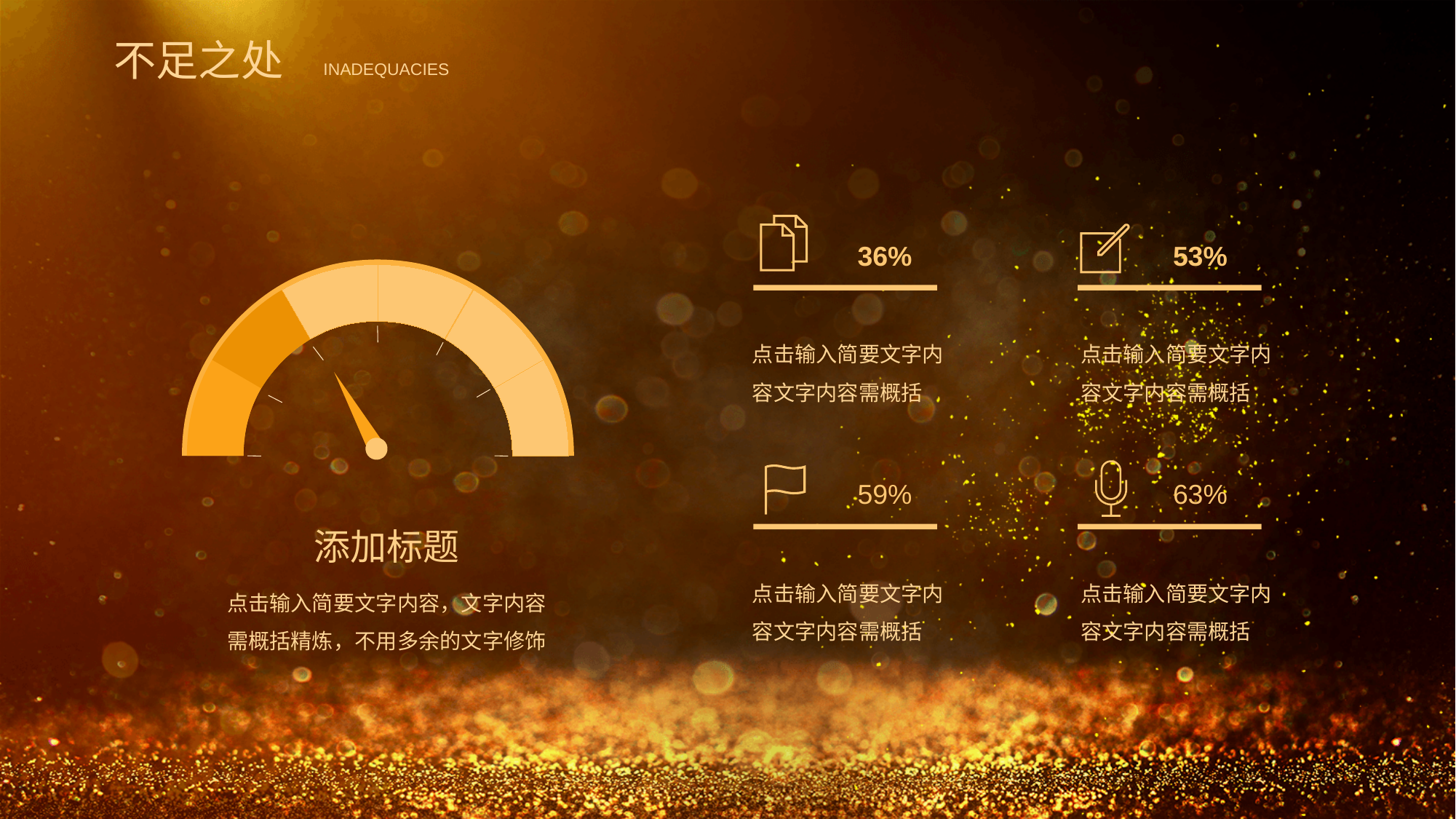

不足之处
INADEQUACIES

36%
53%

点击输入简要文字内容文字内容需概括
点击输入简要文字内容文字内容需概括

59%
63%
添加标题
点击输入简要文字内容，文字内容
需概括精炼，不用多余的文字修饰
点击输入简要文字内容文字内容需概括
点击输入简要文字内容文字内容需概括